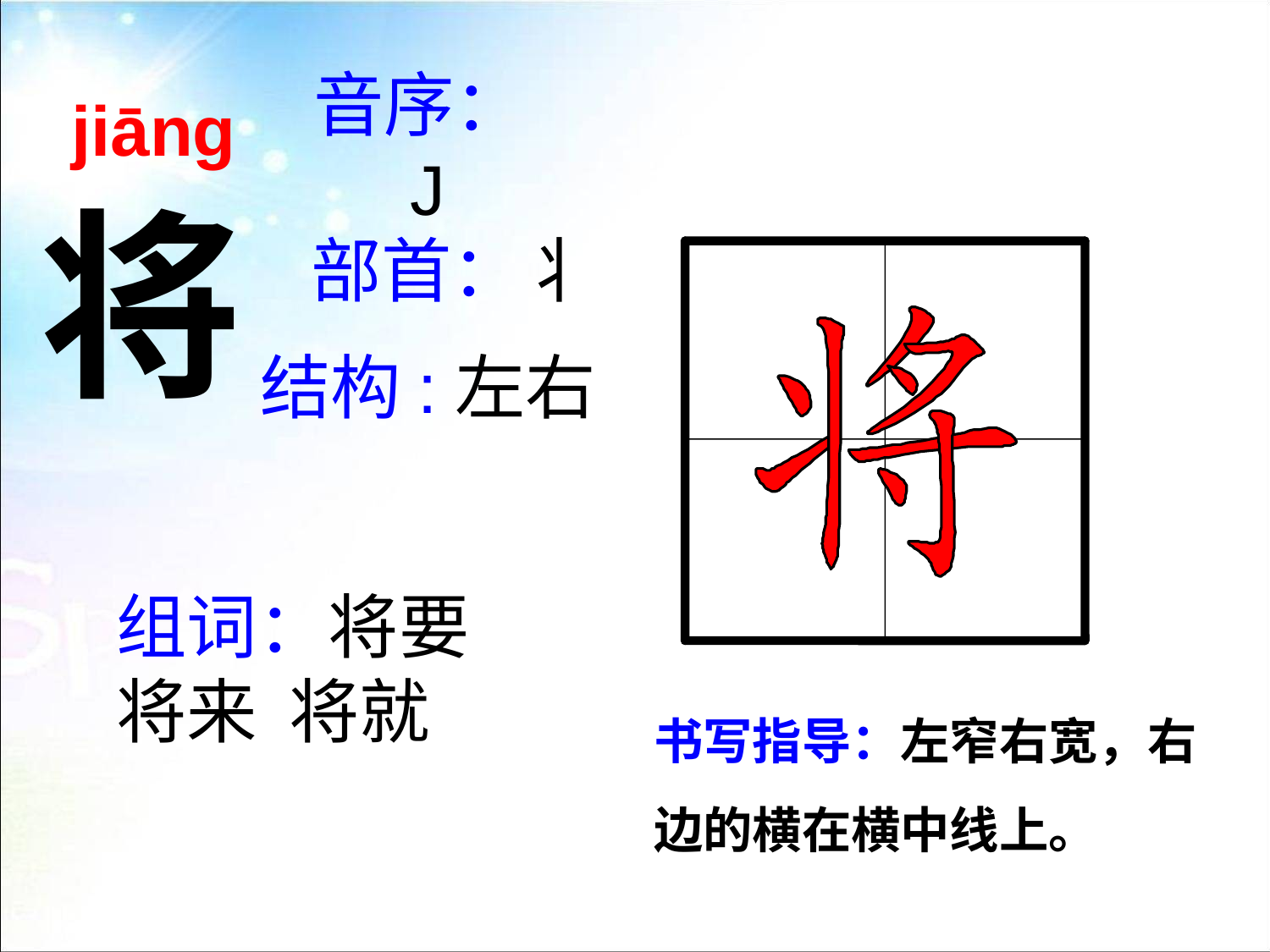

jiāng
音序：J
将
部首：丬

结构:左右

组词：将要   将来  将就
书写指导：左窄右宽，右边的横在横中线上。